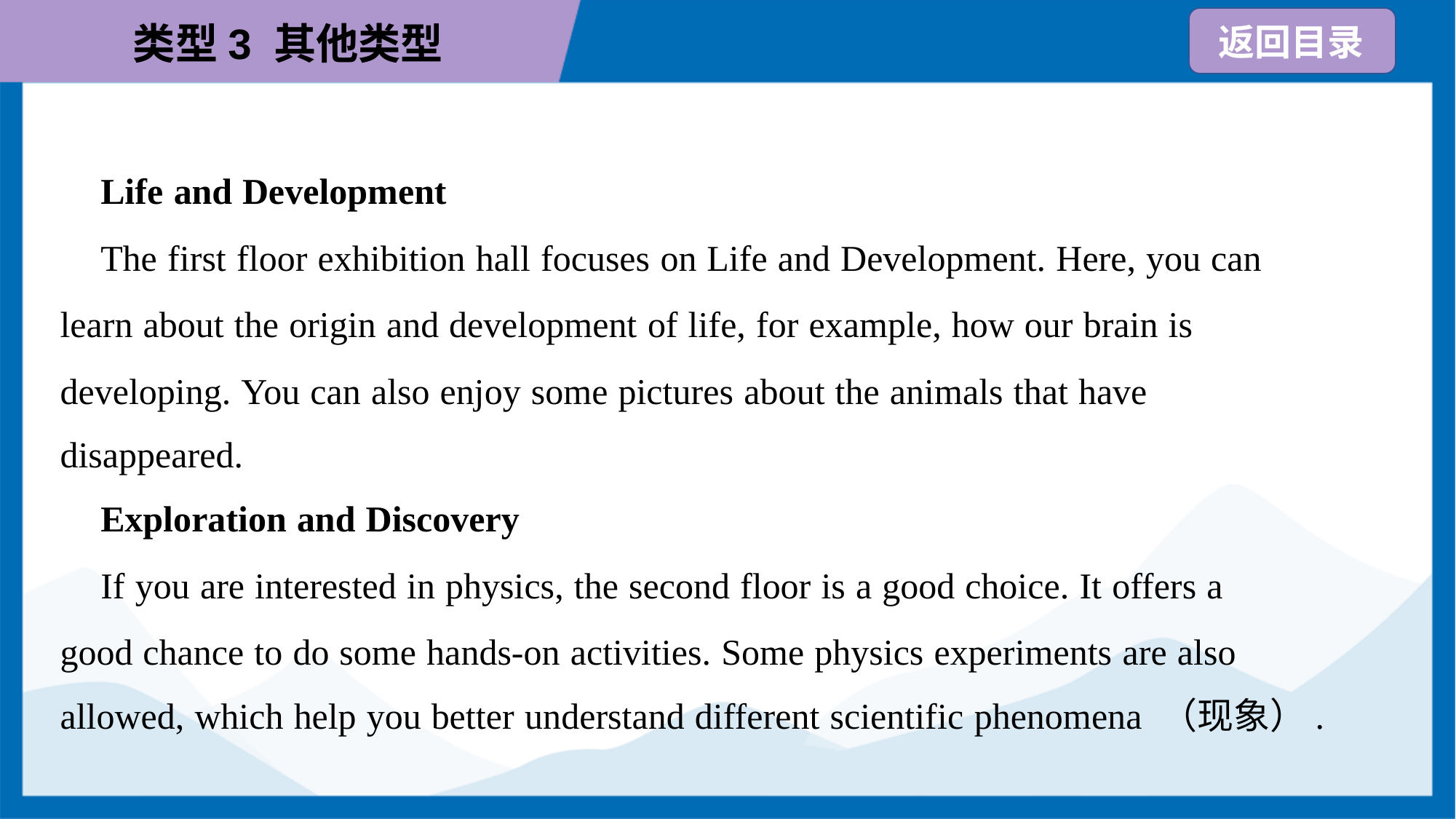

Life and Development
    The first floor exhibition hall focuses on Life and Development. Here, you can
learn about the origin and development of life, for example, how our brain is
developing. You can also enjoy some pictures about the animals that have
disappeared.
    Exploration and Discovery
    If you are interested in physics, the second floor is a good choice. It offers a
good chance to do some hands-on activities. Some physics experiments are also
allowed, which help you better understand different scientific phenomena （现象）.